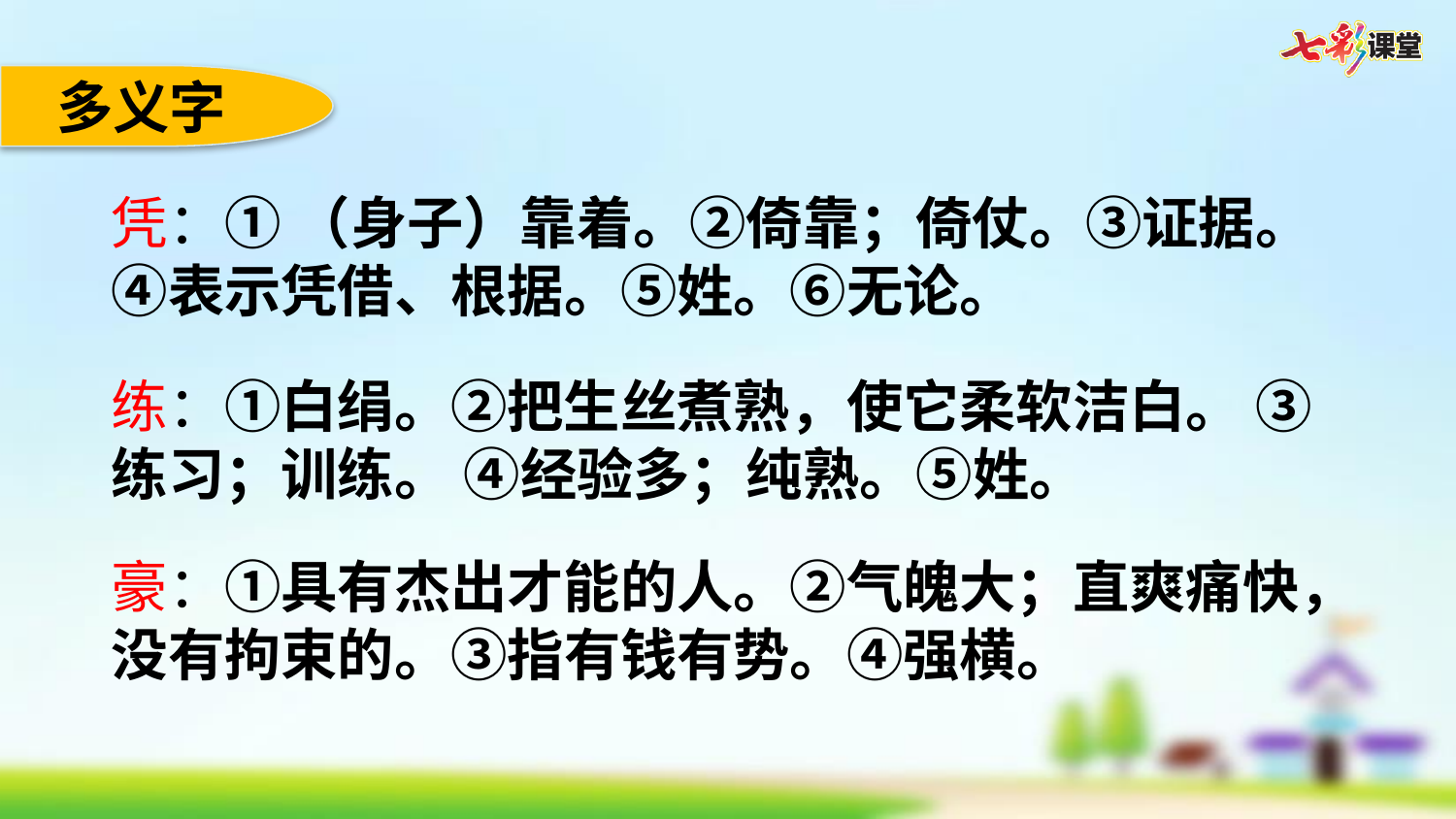

多义字
凭：① （身子）靠着。②倚靠；倚仗。③证据。④表示凭借、根据。⑤姓。⑥无论。
练：①白绢。②把生丝煮熟，使它柔软洁白。 ③练习；训练。 ④经验多；纯熟。⑤姓。
豪：①具有杰出才能的人。②气魄大；直爽痛快，没有拘束的。③指有钱有势。④强横。